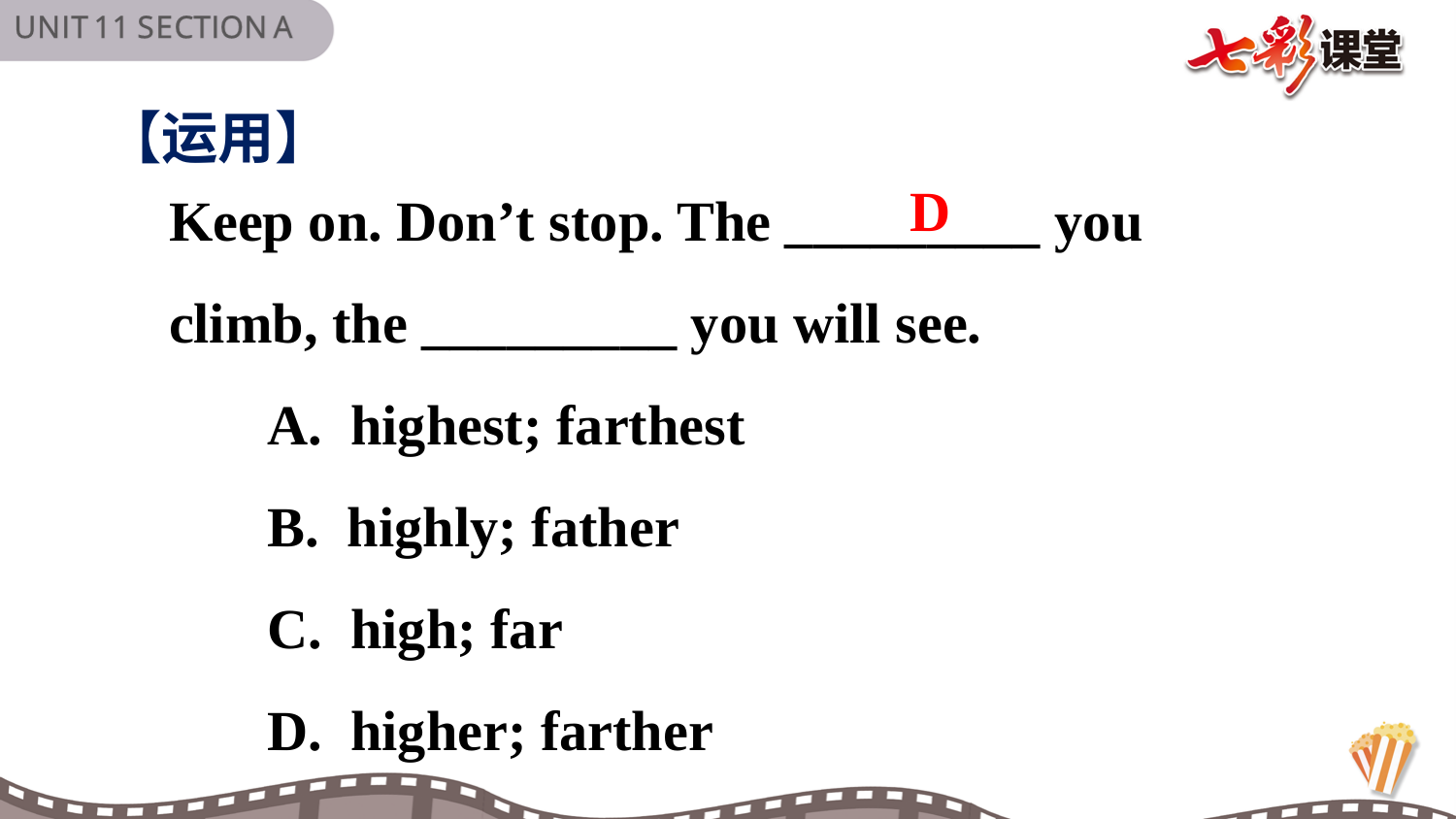

【运用】
D
Keep on. Don’t stop. The _________ you climb, the _________ you will see.
       A.  highest; farthest
       B.  highly; father
       C.  high; far
       D.  higher; farther